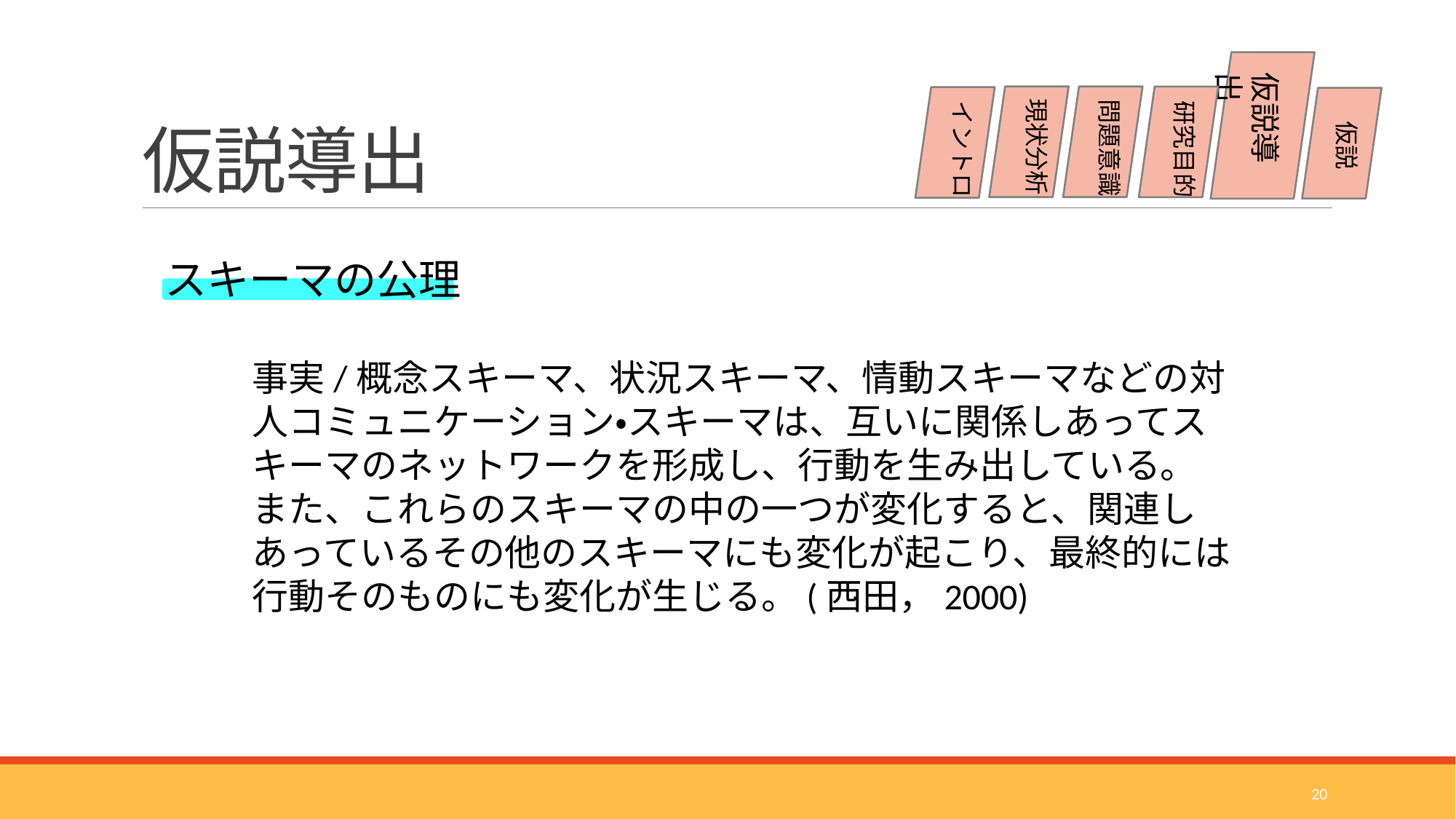

# 仮説導出

仮説導出

現状分析

問題意識
研究目的
イントロ
仮説
スキーマの公理

事実/概念スキーマ、状況スキーマ、情動スキーマなどの対人コミュニケーション・スキーマは、互いに関係しあってスキーマのネットワークを形成し、行動を生み出している。
また、これらのスキーマの中の一つが変化すると、関連しあっているその他のスキーマにも変化が起こり、最終的には行動そのものにも変化が生じる。(西田，2000)
20